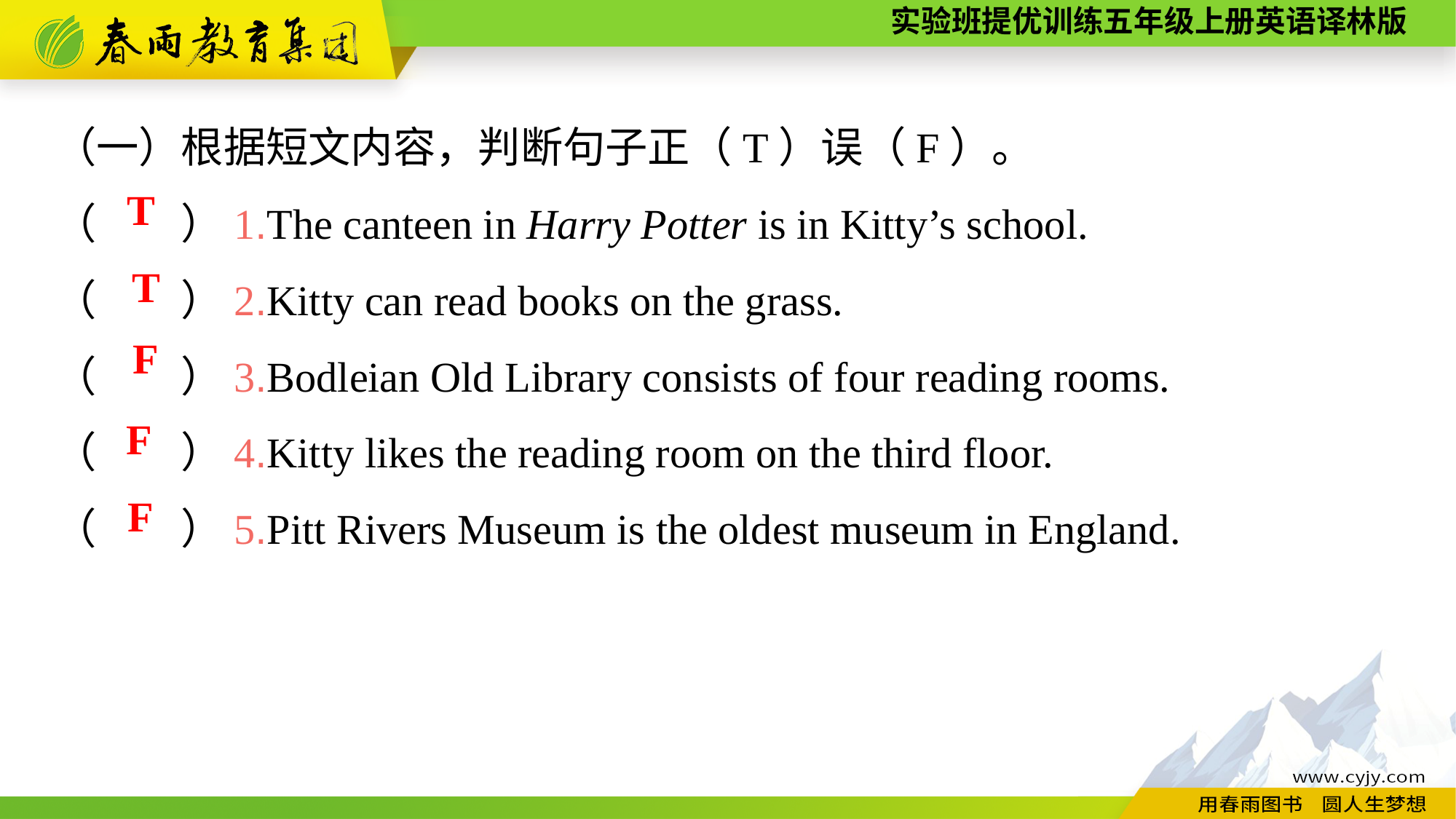

（一）根据短文内容，判断句子正（T）误（F）。
（　　）1.The canteen in Harry Potter is in Kitty’s school.
（　　）2.Kitty can read books on the grass.
（　　）3.Bodleian Old Library consists of four reading rooms.
（　　）4.Kitty likes the reading room on the third floor.
（　　）5.Pitt Rivers Museum is the oldest museum in England.
T
T
F
F
F